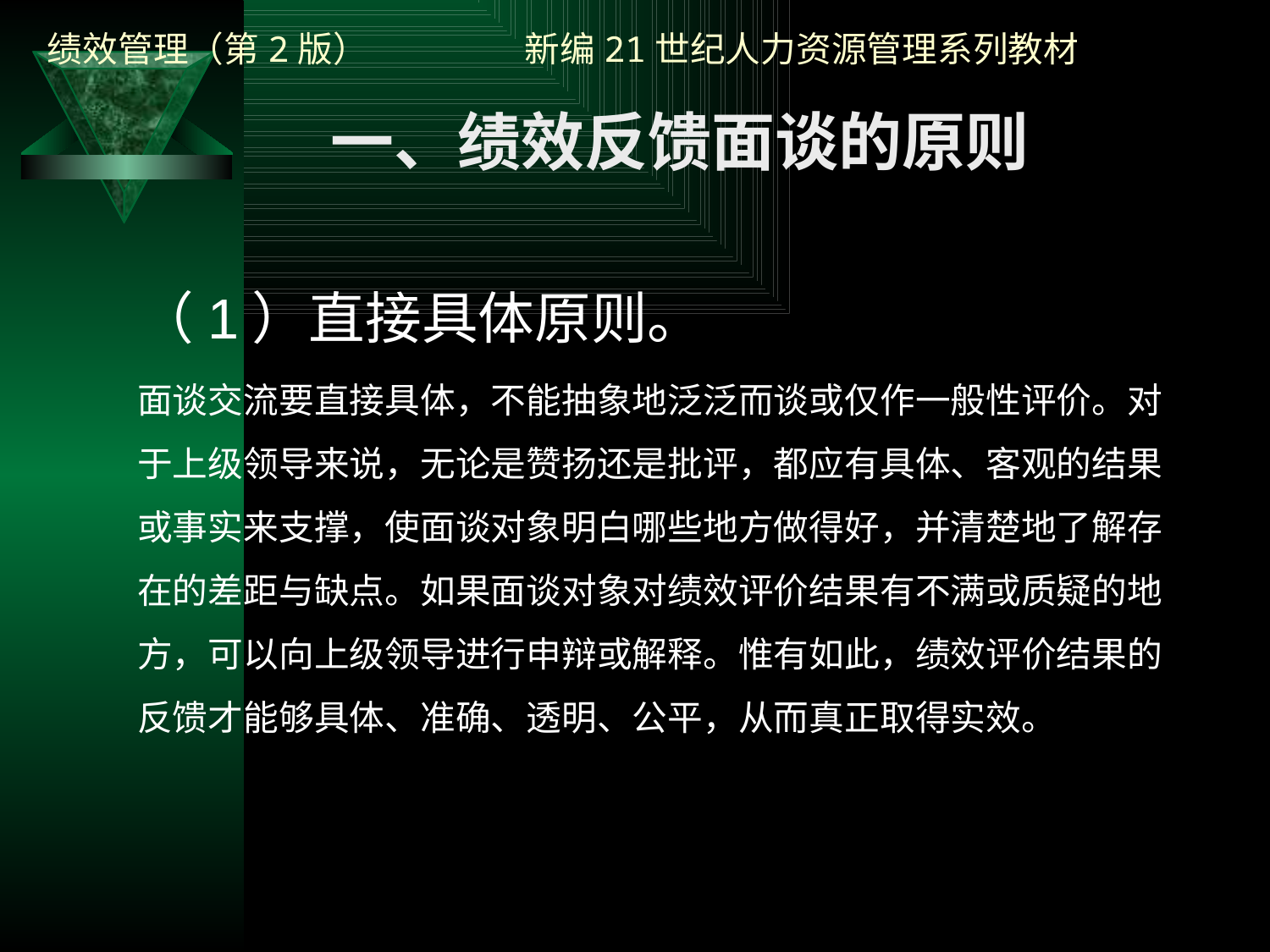

一、绩效反馈面谈的原则
（1）直接具体原则。
面谈交流要直接具体，不能抽象地泛泛而谈或仅作一般性评价。对于上级领导来说，无论是赞扬还是批评，都应有具体、客观的结果或事实来支撑，使面谈对象明白哪些地方做得好，并清楚地了解存在的差距与缺点。如果面谈对象对绩效评价结果有不满或质疑的地方，可以向上级领导进行申辩或解释。惟有如此，绩效评价结果的反馈才能够具体、准确、透明、公平，从而真正取得实效。